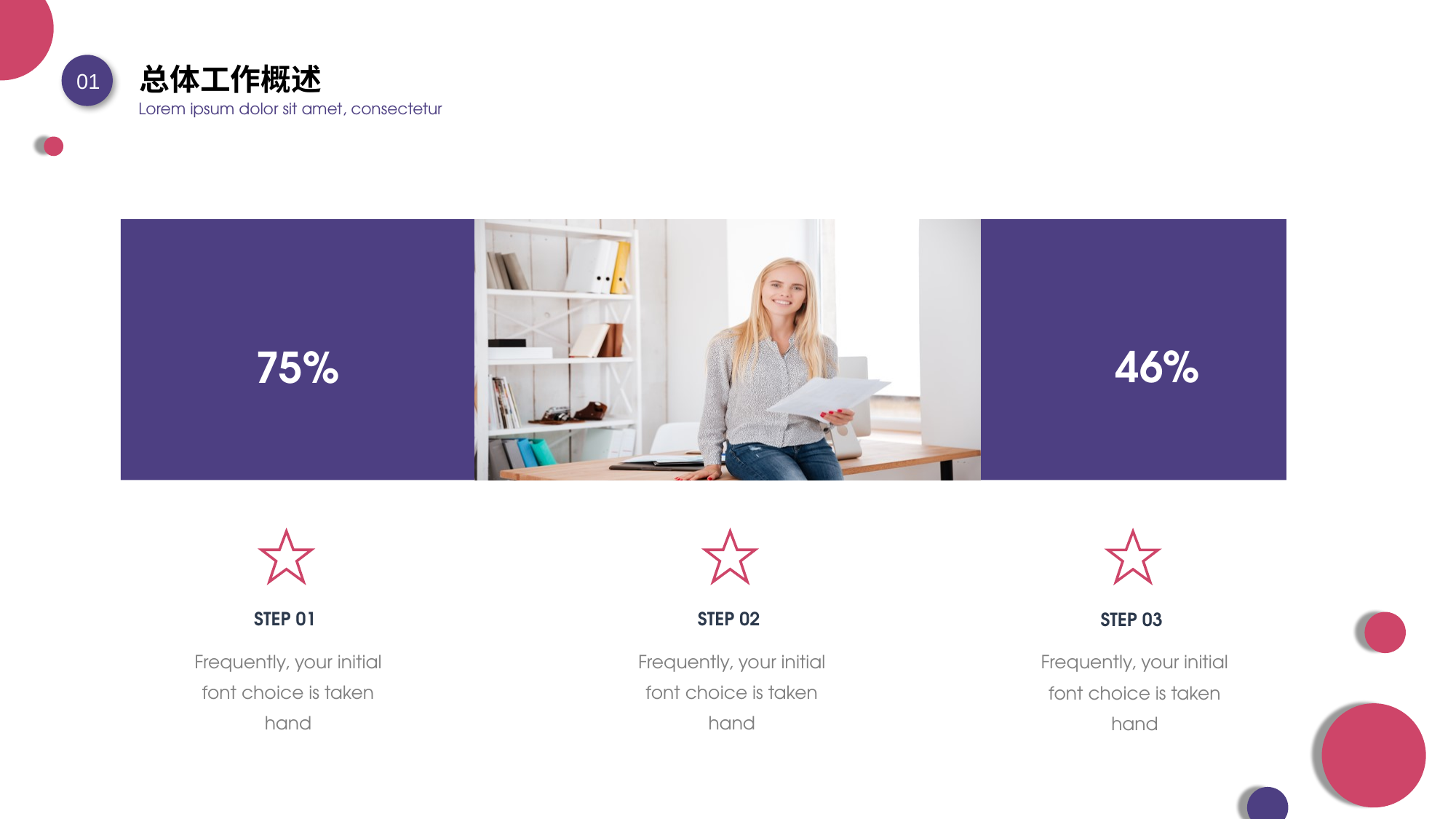

总体工作概述

01
Lorem ipsum dolor sit amet, consectetur

46%
75%

STEP 01
STEP 02
STEP 03

Frequently, your initial font choice is taken hand
Frequently, your initial font choice is taken hand
Frequently, your initial font choice is taken hand